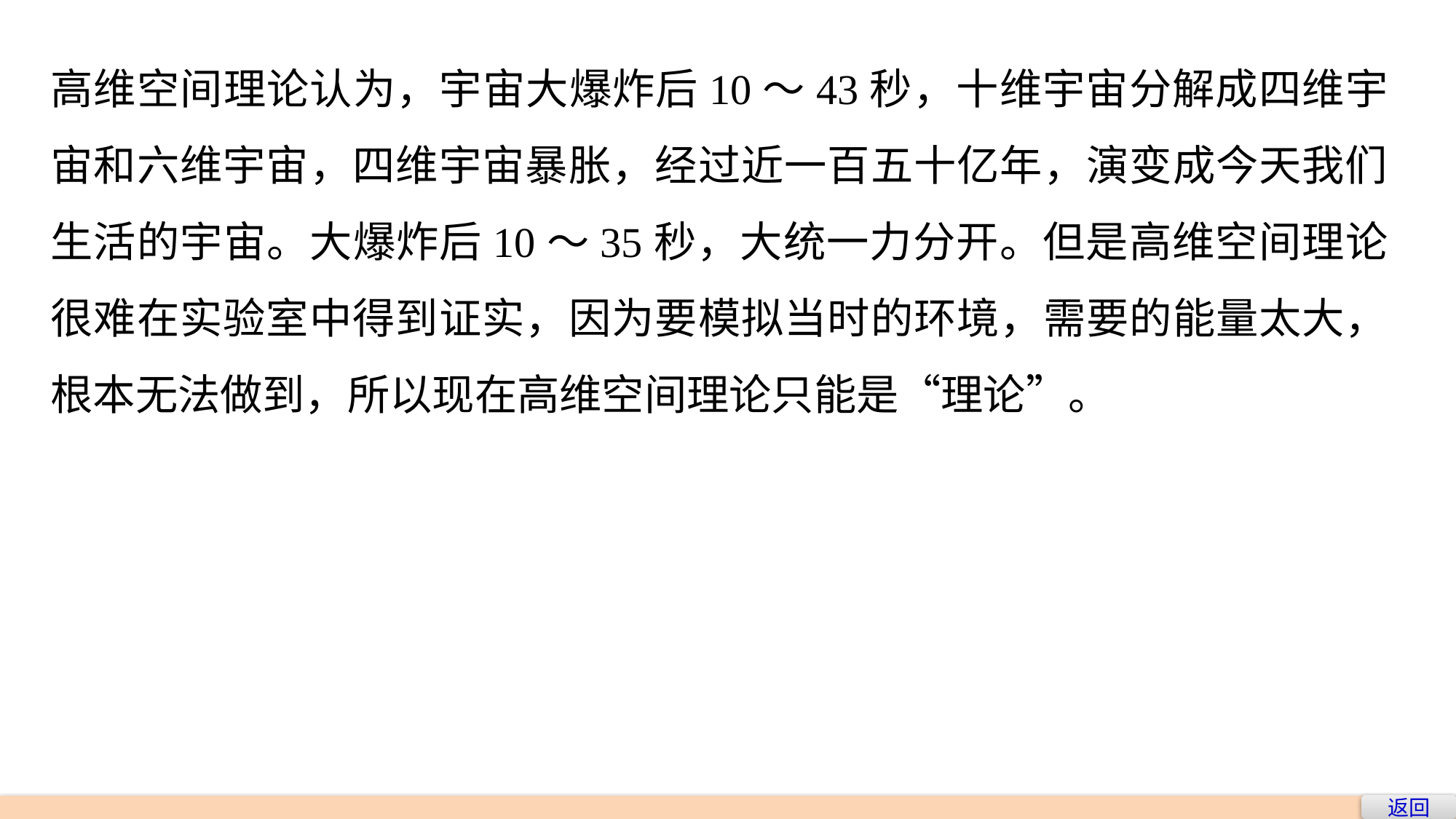

高维空间理论认为，宇宙大爆炸后10～43秒，十维宇宙分解成四维宇宙和六维宇宙，四维宇宙暴胀，经过近一百五十亿年，演变成今天我们生活的宇宙。大爆炸后10～35秒，大统一力分开。但是高维空间理论很难在实验室中得到证实，因为要模拟当时的环境，需要的能量太大，根本无法做到，所以现在高维空间理论只能是“理论”。
返回